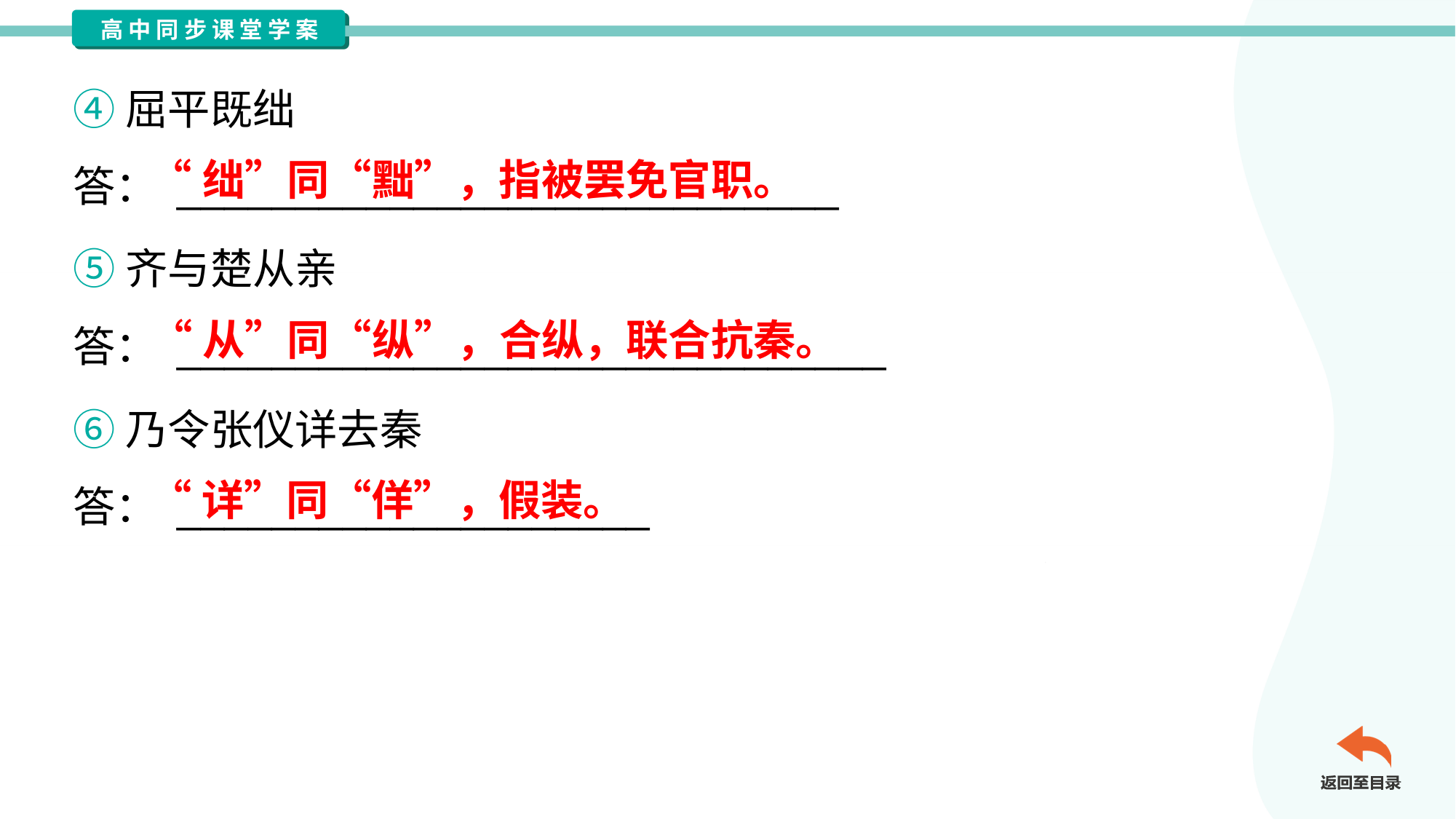

④屈平既绌
答： ____________________________
“绌”同“黜”，指被罢免官职。
⑤齐与楚从亲
答： ______________________________
“从”同“纵”，合纵，联合抗秦。
⑥乃令张仪详去秦
答： ____________________
“详”同“佯”，假装。